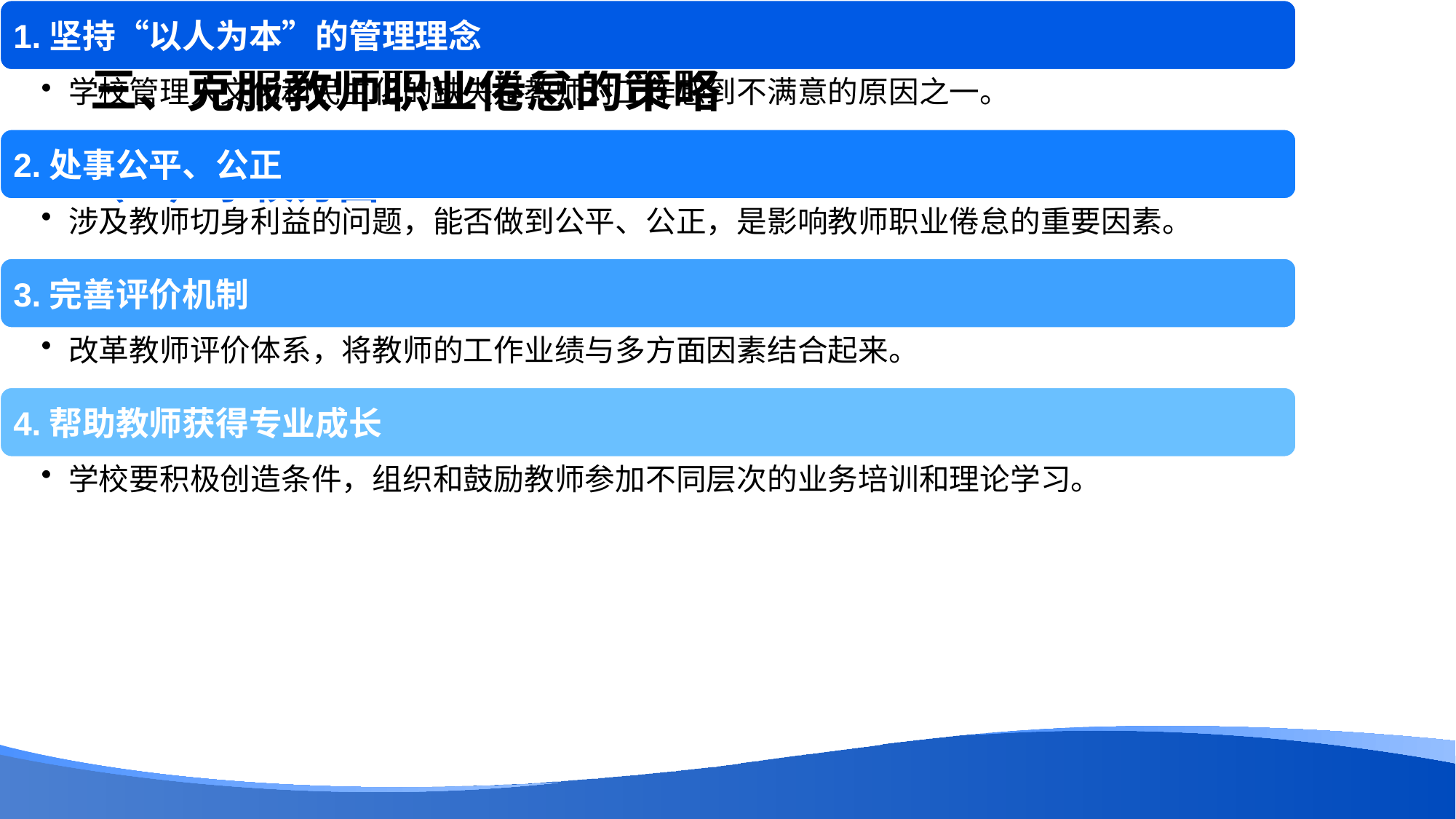

# 三、克服教师职业倦怠的策略
（二）学校方面
1.坚持“以人为本”的管理理念
学校管理人文化和民主化的缺失是教师对工作感到不满意的原因之一。
2.处事公平、公正
涉及教师切身利益的问题，能否做到公平、公正，是影响教师职业倦怠的重要因素。
3.完善评价机制
改革教师评价体系，将教师的工作业绩与多方面因素结合起来。
4.帮助教师获得专业成长
学校要积极创造条件，组织和鼓励教师参加不同层次的业务培训和理论学习。